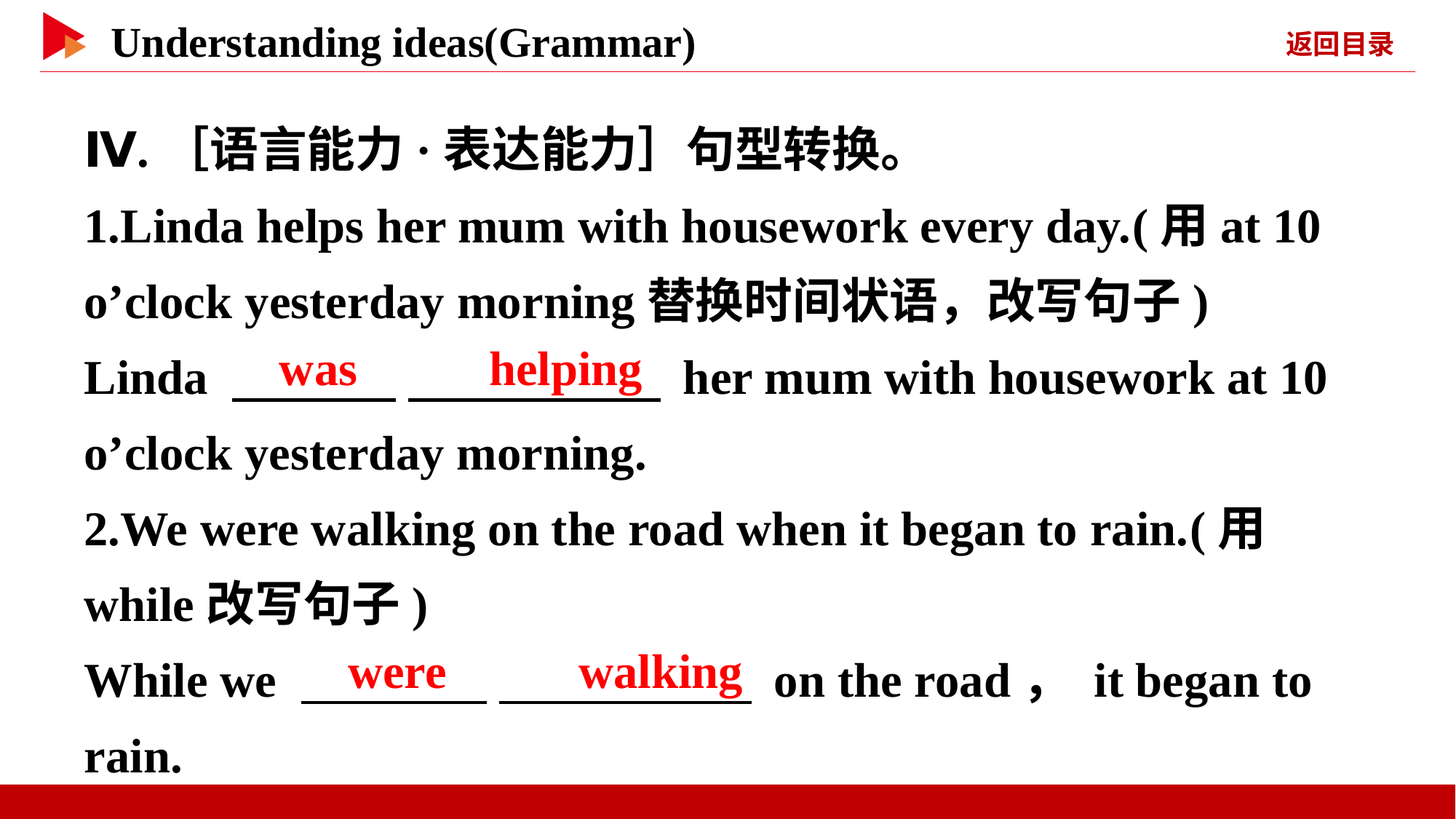

Ⅳ.［语言能力·表达能力］句型转换。
1.Linda helps her mum with housework every day.(用at 10 o’clock yesterday morning替换时间状语，改写句子)
Linda 　      　 　              　 her mum with housework at 10 o’clock yesterday morning.
2.We were walking on the road when it began to rain.(用while改写句子)
While we 　        　 　              　 on the road， it began to rain.
　was　 　helping
　were　 　walking